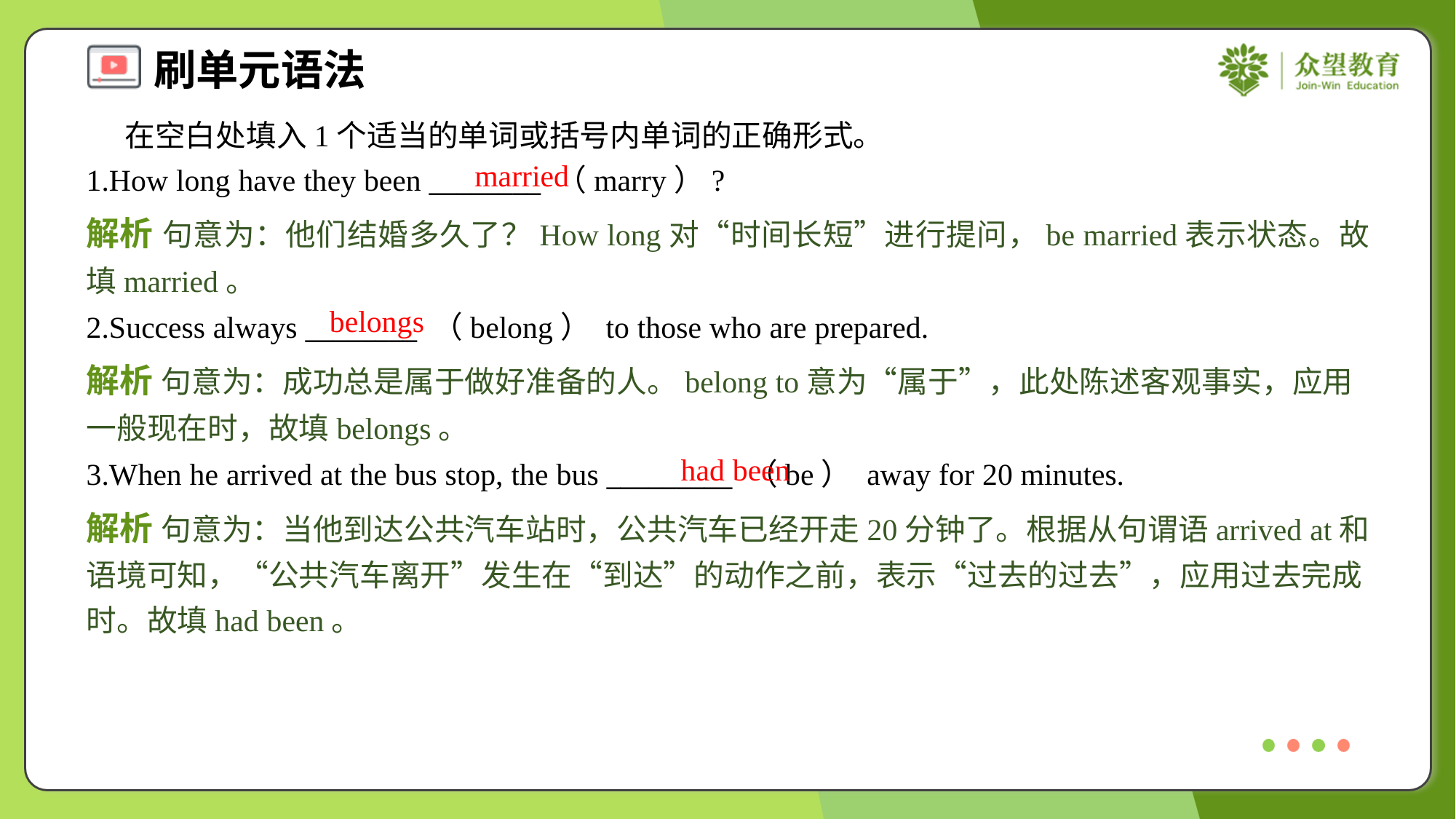

在空白处填入1个适当的单词或括号内单词的正确形式。
married
1.How long have they been ________ （marry）?
解析 句意为：他们结婚多久了？How long对“时间长短”进行提问，be married表示状态。故填married。
belongs
2.Success always ________ （belong） to those who are prepared.
解析 句意为：成功总是属于做好准备的人。belong to意为“属于”，此处陈述客观事实，应用一般现在时，故填belongs。
had been
3.When he arrived at the bus stop, the bus _________ （be） away for 20 minutes.
解析 句意为：当他到达公共汽车站时，公共汽车已经开走20分钟了。根据从句谓语arrived at和语境可知，“公共汽车离开”发生在“到达”的动作之前，表示“过去的过去”，应用过去完成时。故填had been。